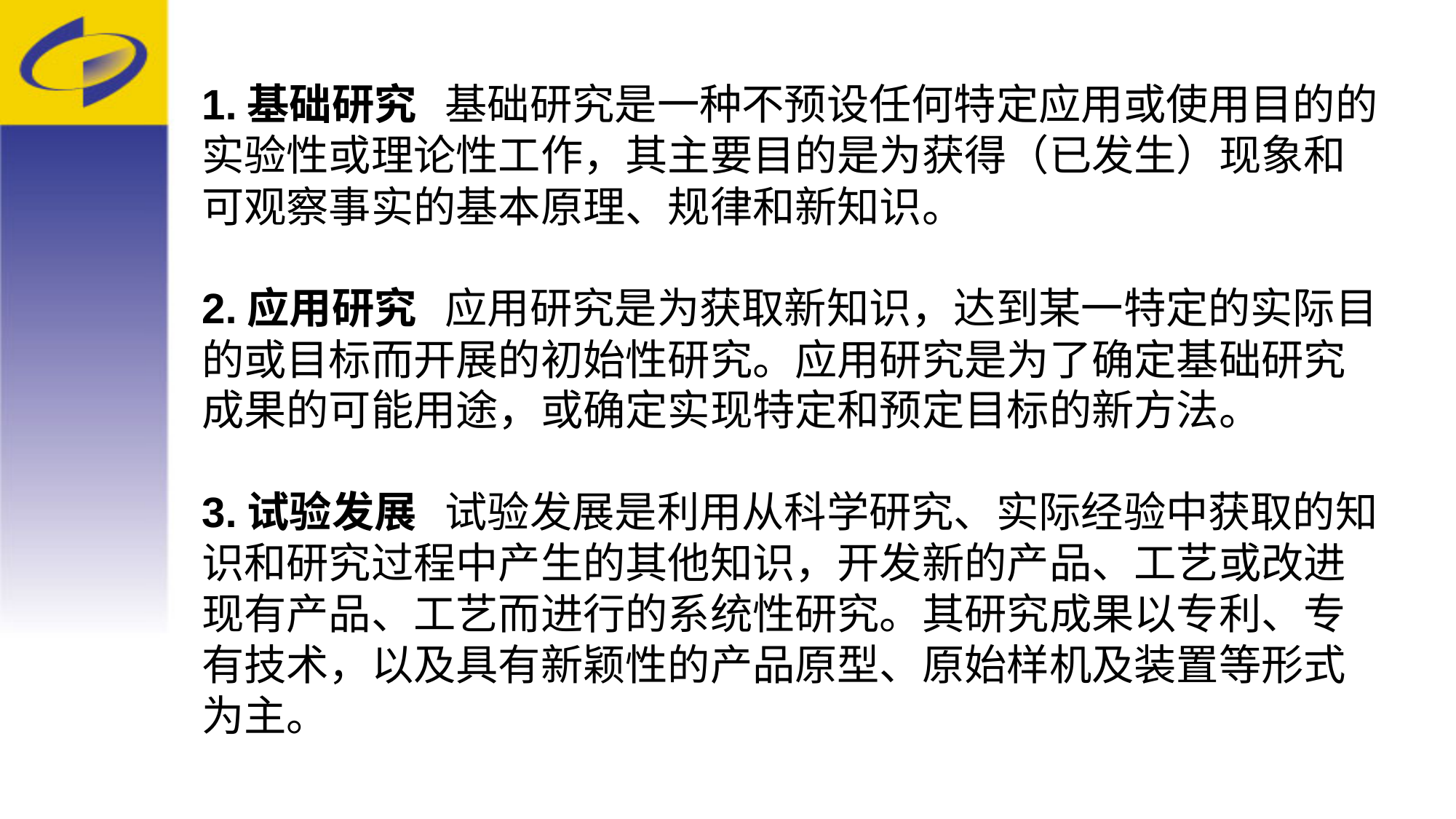

1.基础研究   基础研究是一种不预设任何特定应用或使用目的的实验性或理论性工作，其主要目的是为获得（已发生）现象和可观察事实的基本原理、规律和新知识。
2.应用研究   应用研究是为获取新知识，达到某一特定的实际目的或目标而开展的初始性研究。应用研究是为了确定基础研究成果的可能用途，或确定实现特定和预定目标的新方法。

3.试验发展   试验发展是利用从科学研究、实际经验中获取的知识和研究过程中产生的其他知识，开发新的产品、工艺或改进现有产品、工艺而进行的系统性研究。其研究成果以专利、专有技术，以及具有新颖性的产品原型、原始样机及装置等形式为主。